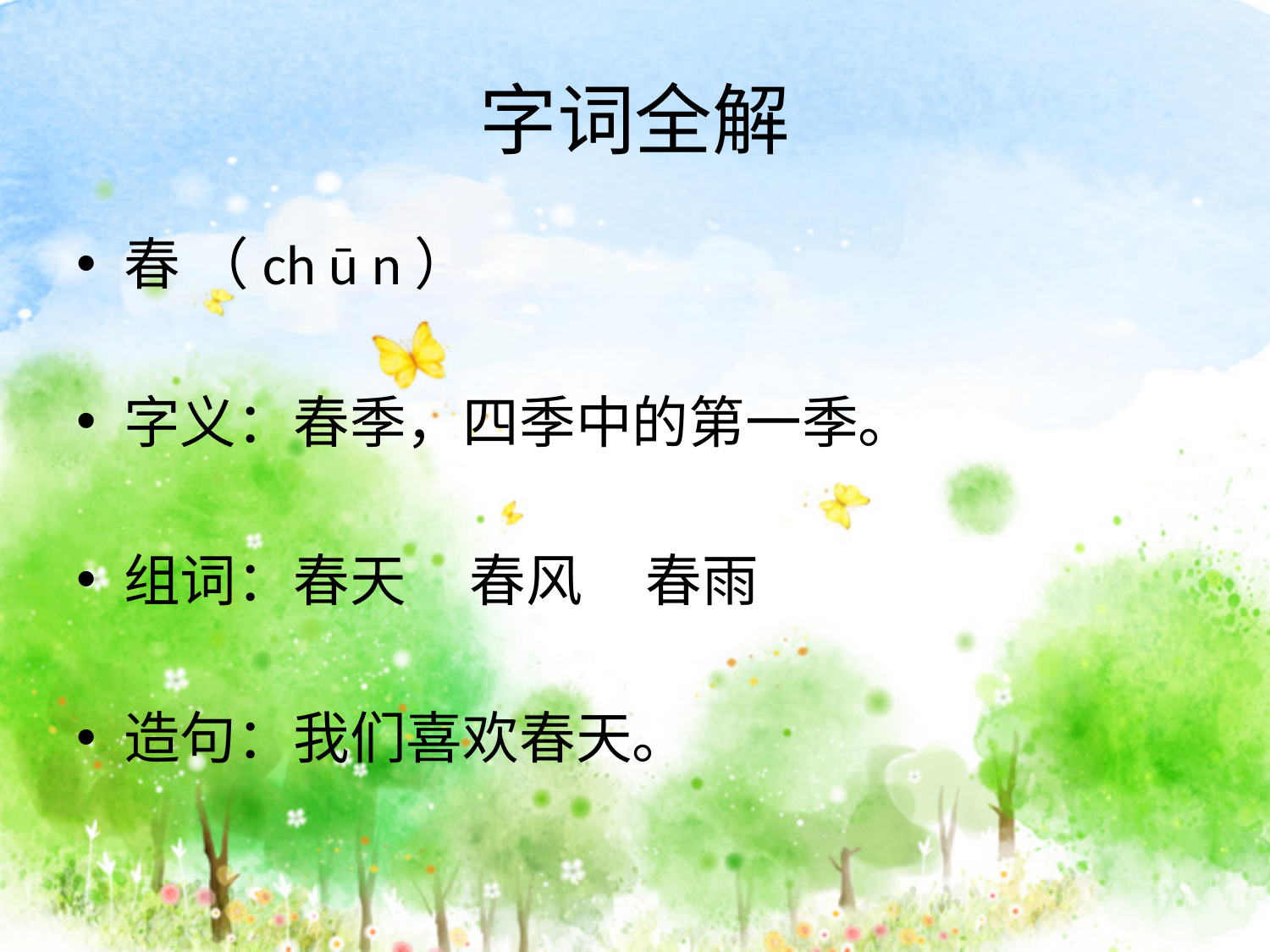

# 字词全解
春 （ch ū n）

字义：春季，四季中的第一季。

组词：春天     春风     春雨

造句：我们喜欢春天。